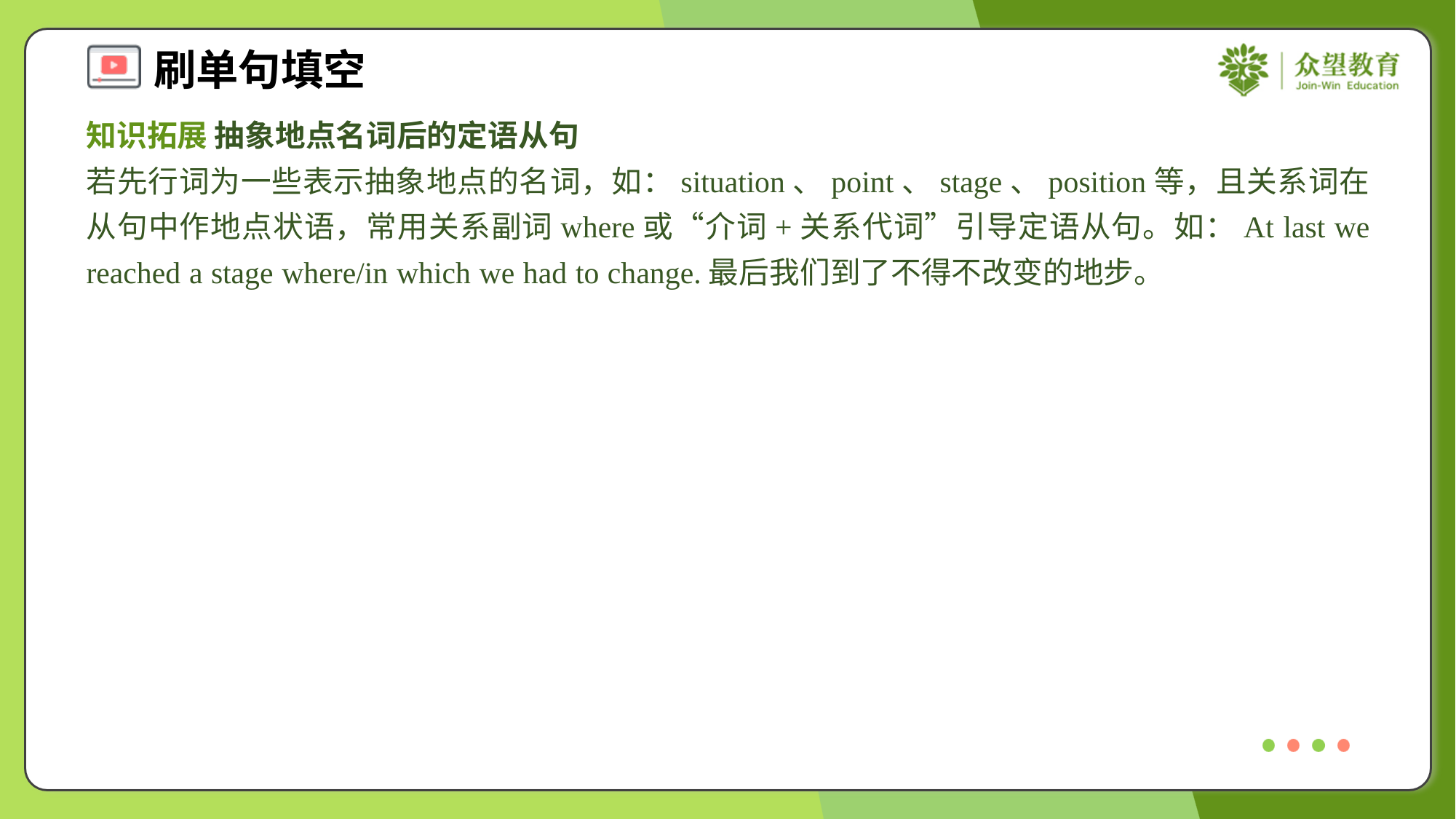

知识拓展 抽象地点名词后的定语从句
若先行词为一些表示抽象地点的名词，如：situation、point、stage、position等，且关系词在从句中作地点状语，常用关系副词where或“介词+关系代词”引导定语从句。如：At last we reached a stage where/in which we had to change.最后我们到了不得不改变的地步。